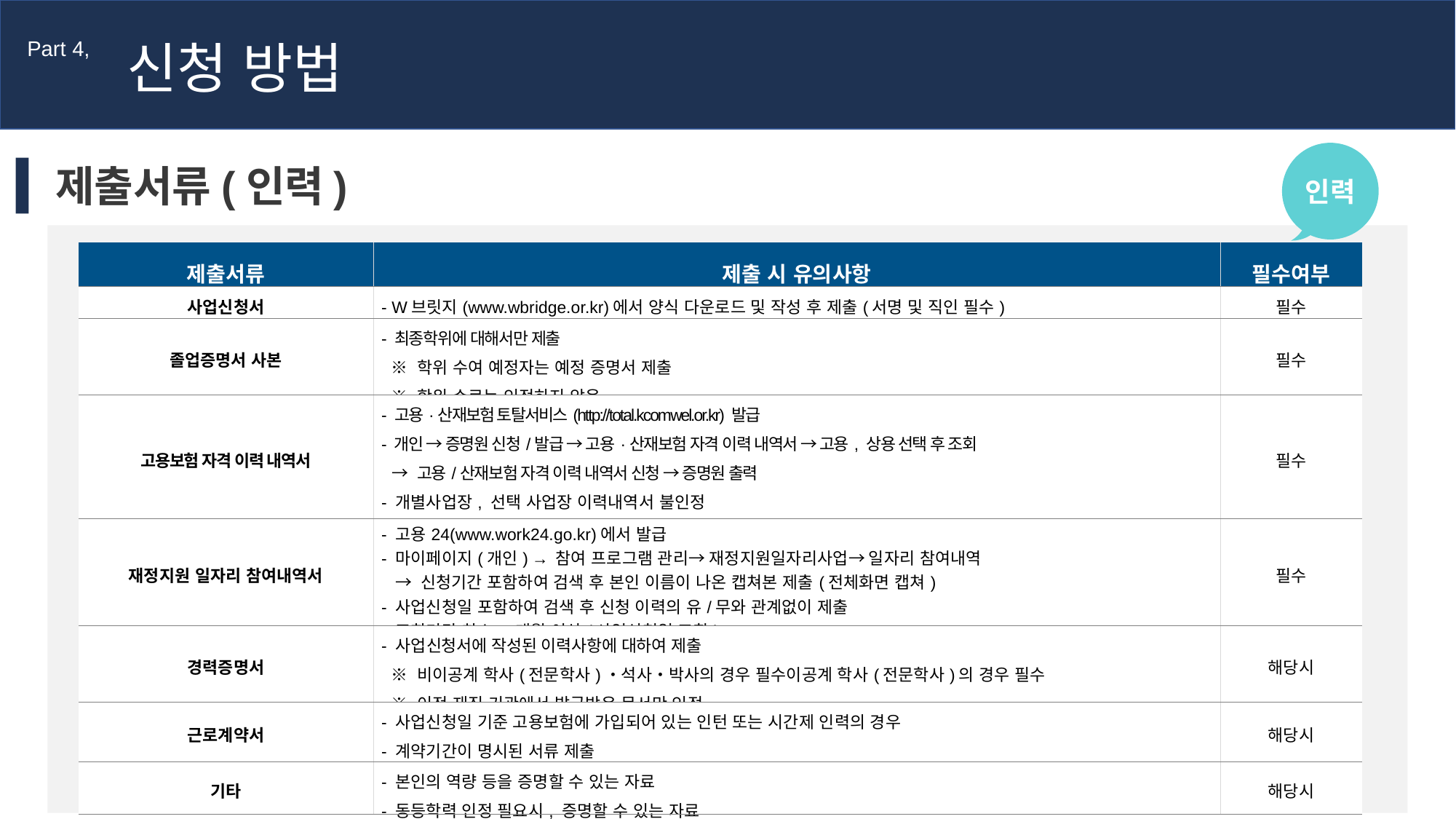

신청 방법
Part 4,
인력

제출서류(인력)

| 제출서류 | 제출 시 유의사항 | 필수여부 |
| --- | --- | --- |
| 사업신청서 | - W브릿지(www.wbridge.or.kr)에서 양식 다운로드 및 작성 후 제출(서명 및 직인 필수) | 필수 |
| 졸업증명서 사본 | - 최종학위에 대해서만 제출 ※ 학위 수여 예정자는 예정 증명서 제출 ※ 학위 수료는 인정하지 않음 | 필수 |
| 고용보험 자격 이력 내역서 | - 고용·산재보험 토탈서비스(http://total.kcomwel.or.kr) 발급 - 개인 → 증명원 신청/발급 → 고용·산재보험 자격 이력 내역서 → 고용, 상용 선택 후 조회 → 고용/산재보험 자격 이력 내역서 신청 → 증명원 출력 - 개별사업장, 선택 사업장 이력내역서 불인정 - 시업 신청서 접수일에 서류 발급하여 제출 | 필수 |
| 재정지원 일자리 참여내역서 | - 고용24(www.work24.go.kr)에서 발급 - 마이페이지(개인) → 참여 프로그램 관리→ 재정지원일자리사업→ 일자리 참여내역 → 신청기간 포함하여 검색 후 본인 이름이 나온 캡쳐본 제출(전체화면 캡쳐) - 사업신청일 포함하여 검색 후 신청 이력의 유/무와 관계없이 제출 - 조회기간 최소 3개월 이상(사업신청일 포함) | 필수 |
| 경력증명서 | - 사업신청서에 작성된 이력사항에 대하여 제출 ※ 비이공계 학사(전문학사)・석사・박사의 경우 필수이공계 학사(전문학사)의 경우 필수 ※ 이전 재직 기관에서 발급받은 문서만 인정 | 해당시 |
| 근로계약서 | - 사업신청일 기준 고용보험에 가입되어 있는 인턴 또는 시간제 인력의 경우 - 계약기간이 명시된 서류 제출 | 해당시 |
| 기타 | - 본인의 역량 등을 증명할 수 있는 자료 - 동등학력 인정 필요시, 증명할 수 있는 자료 | 해당시 |